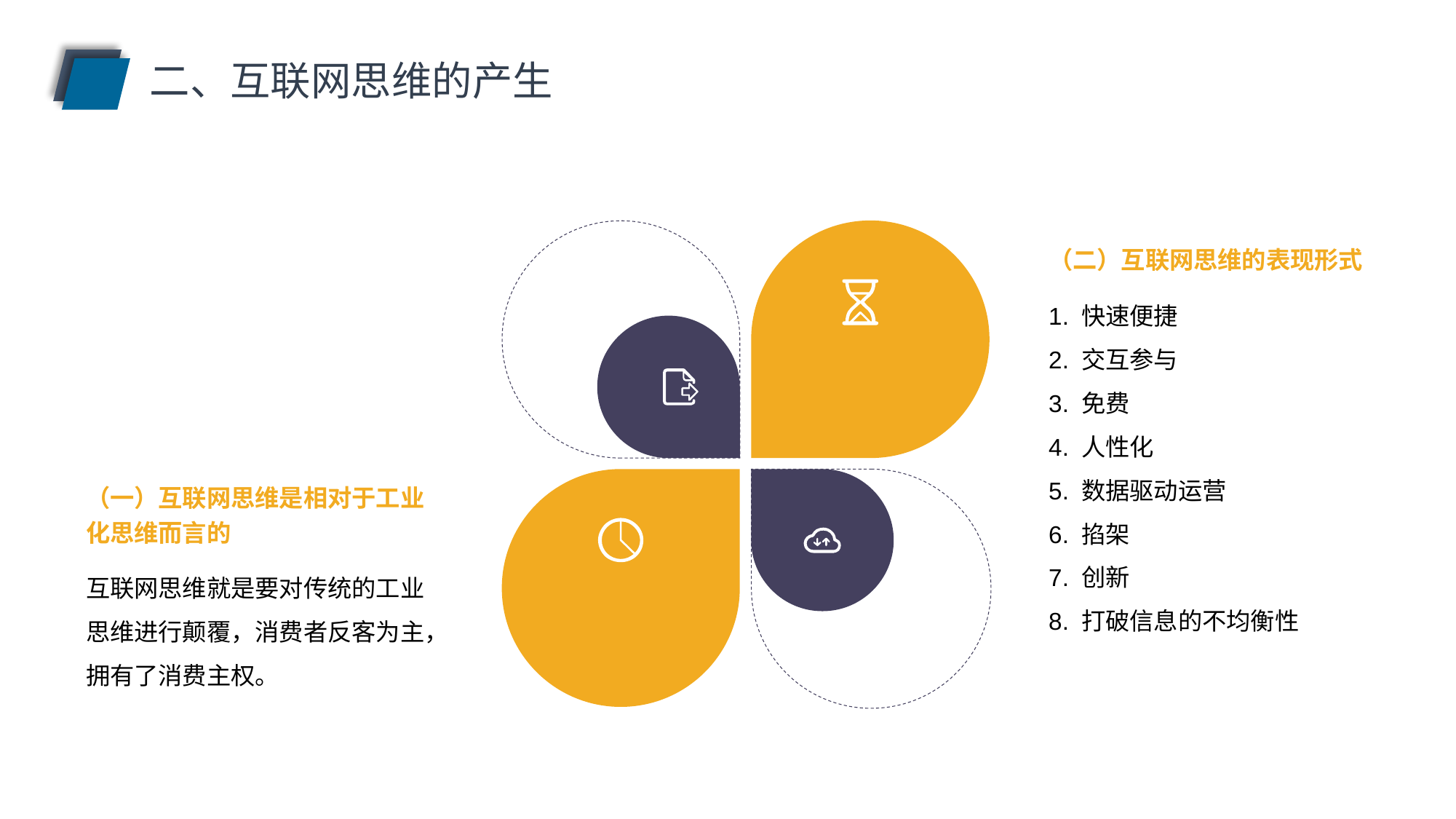

二、互联网思维的产生

（二）互联网思维的表现形式

1. 快速便捷
2. 交互参与
3. 免费
4. 人性化
5. 数据驱动运营
6. 掐架
7. 创新
8. 打破信息的不均衡性

（一）互联网思维是相对于工业化思维而言的

互联网思维就是要对传统的工业思维进行颠覆，消费者反客为主，拥有了消费主权。